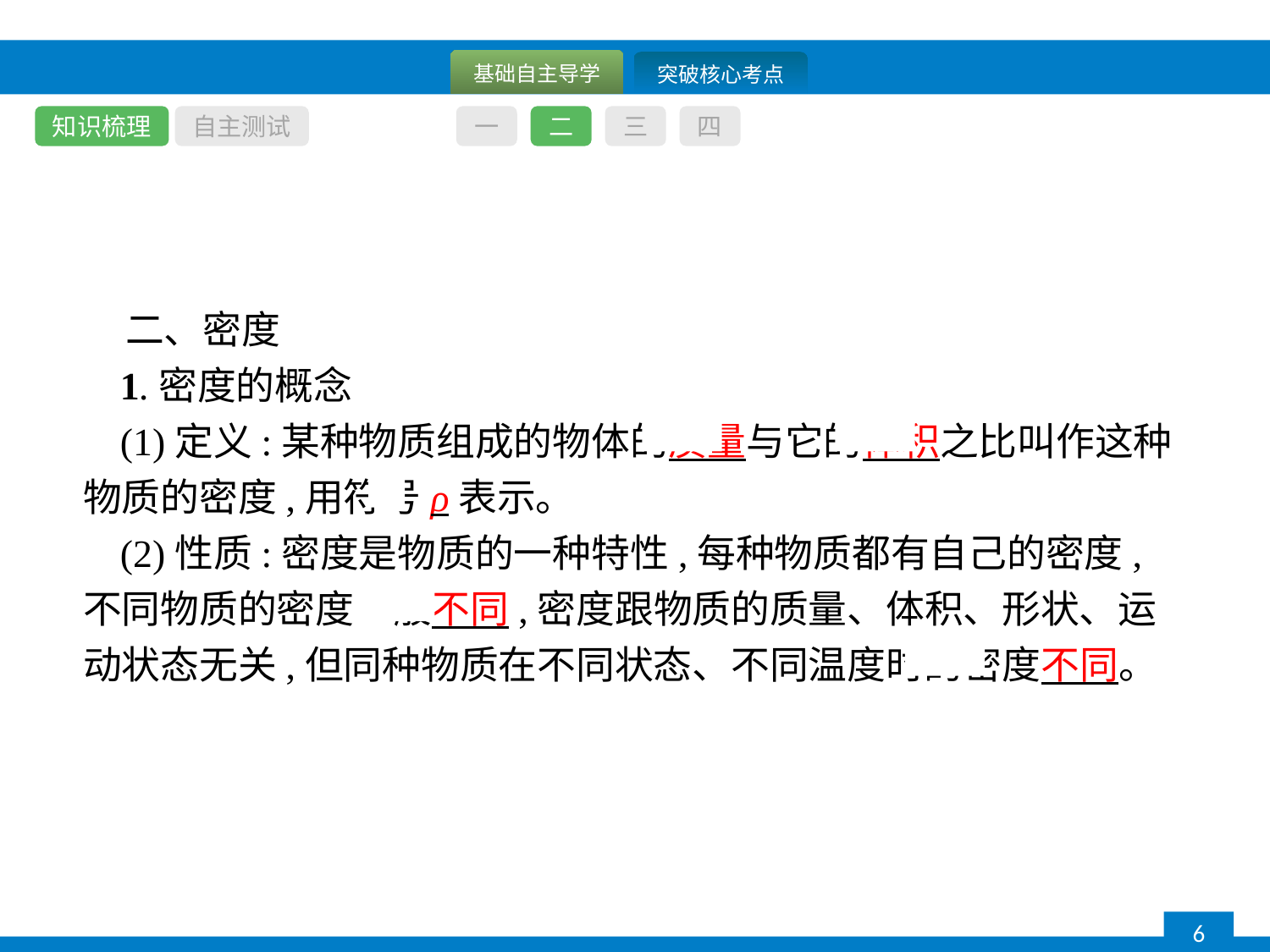

知识梳理
自主测试
一
二
三
四
二、密度
1.密度的概念
(1)定义:某种物质组成的物体的质量与它的体积之比叫作这种物质的密度,用符号ρ表示。
(2)性质:密度是物质的一种特性,每种物质都有自己的密度,不同物质的密度一般不同,密度跟物质的质量、体积、形状、运动状态无关,但同种物质在不同状态、不同温度时的密度不同。